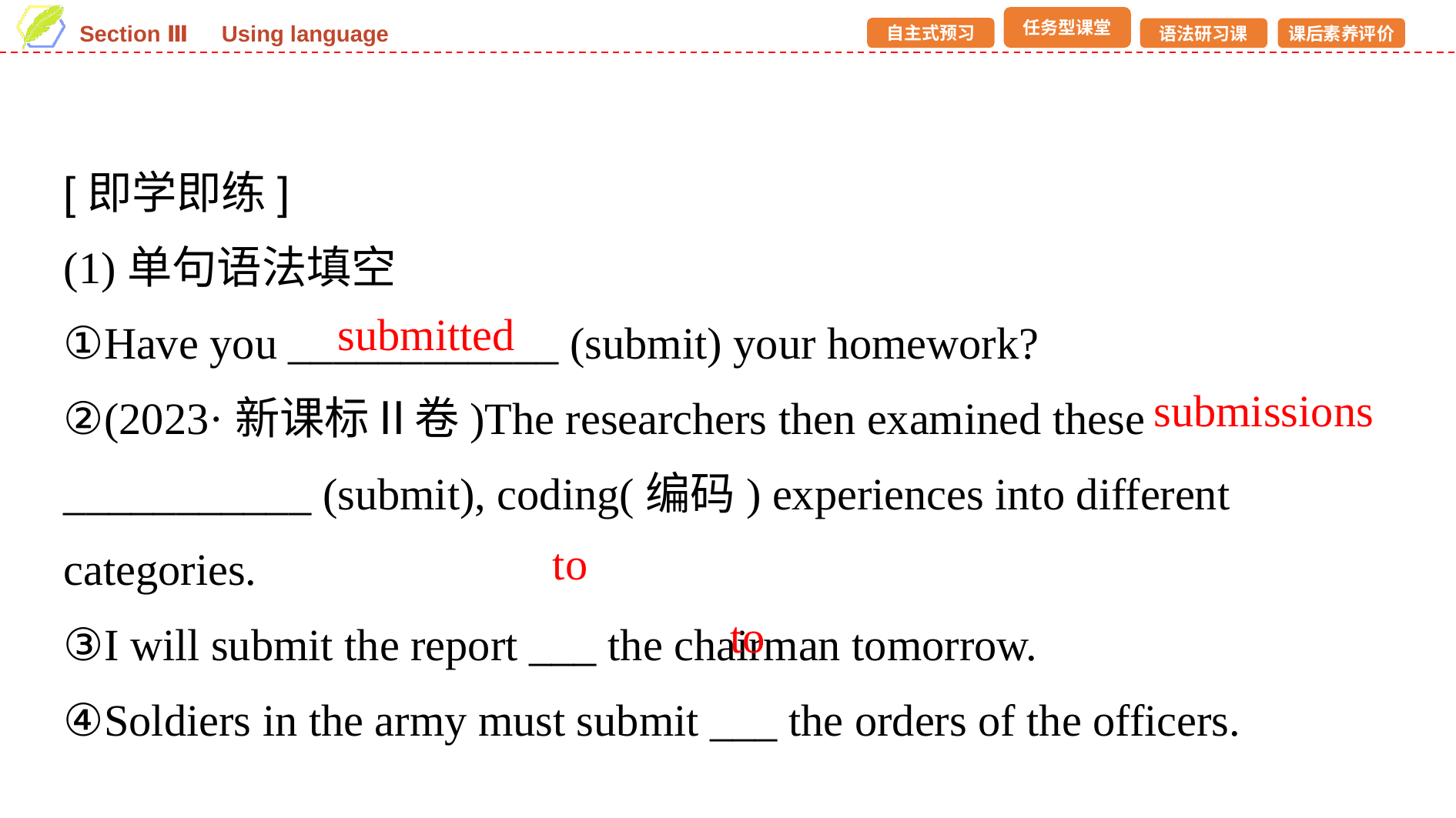

[即学即练]
(1)单句语法填空
①Have you ____________ (submit) your homework?
②(2023·新课标Ⅱ卷)The researchers then examined these ___________ (submit), coding(编码) experiences into different categories.
③I will submit the report ___ the chairman tomorrow.
④Soldiers in the army must submit ___ the orders of the officers.
submitted
submissions
to
to